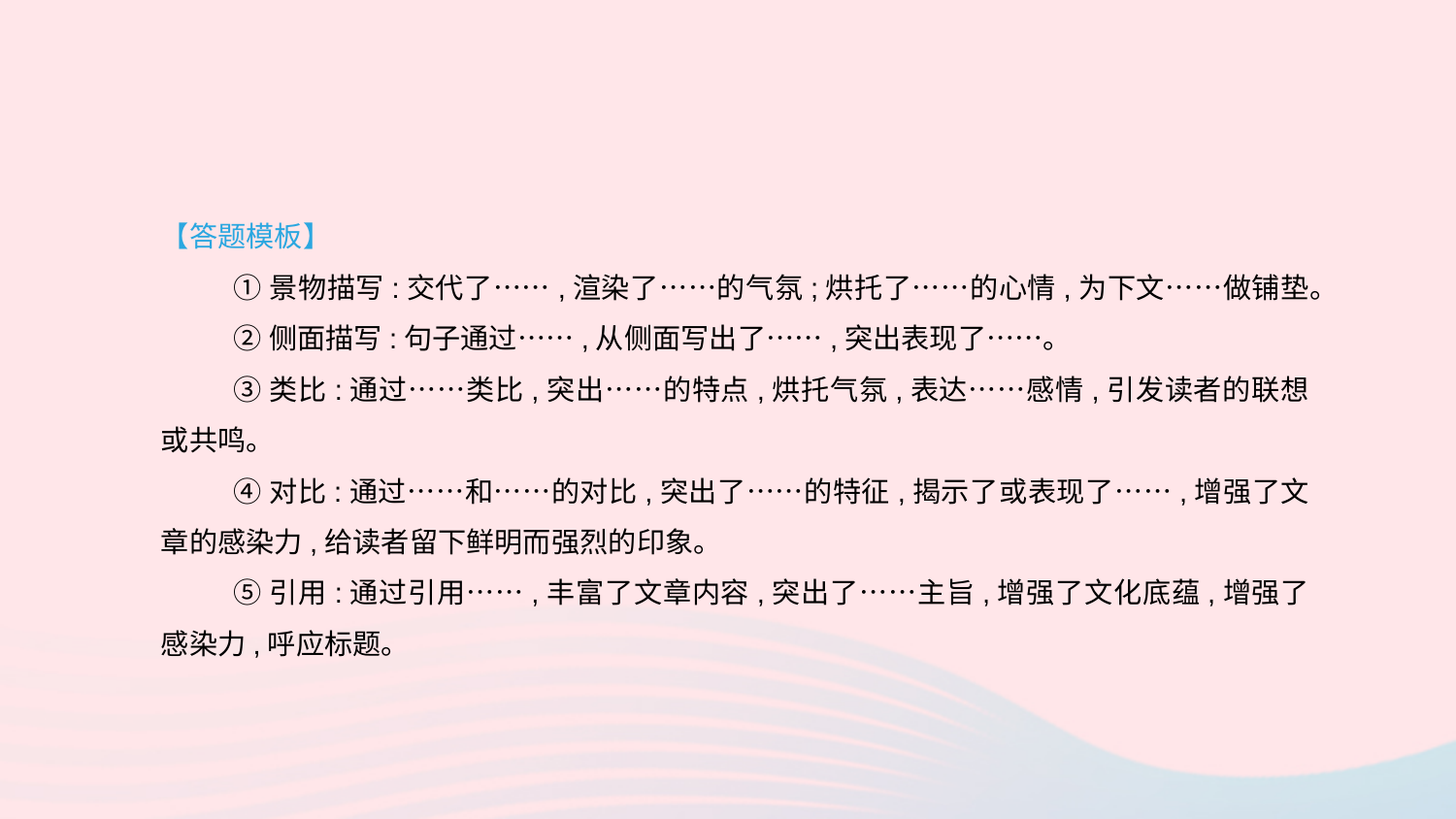

【答题模板】
①景物描写:交代了……,渲染了……的气氛;烘托了……的心情,为下文……做铺垫。
②侧面描写:句子通过……,从侧面写出了……,突出表现了……。
③类比:通过……类比,突出……的特点,烘托气氛,表达……感情,引发读者的联想或共鸣。
④对比:通过……和……的对比,突出了……的特征,揭示了或表现了……,增强了文章的感染力,给读者留下鲜明而强烈的印象。
⑤引用:通过引用……,丰富了文章内容,突出了……主旨,增强了文化底蕴,增强了感染力,呼应标题。